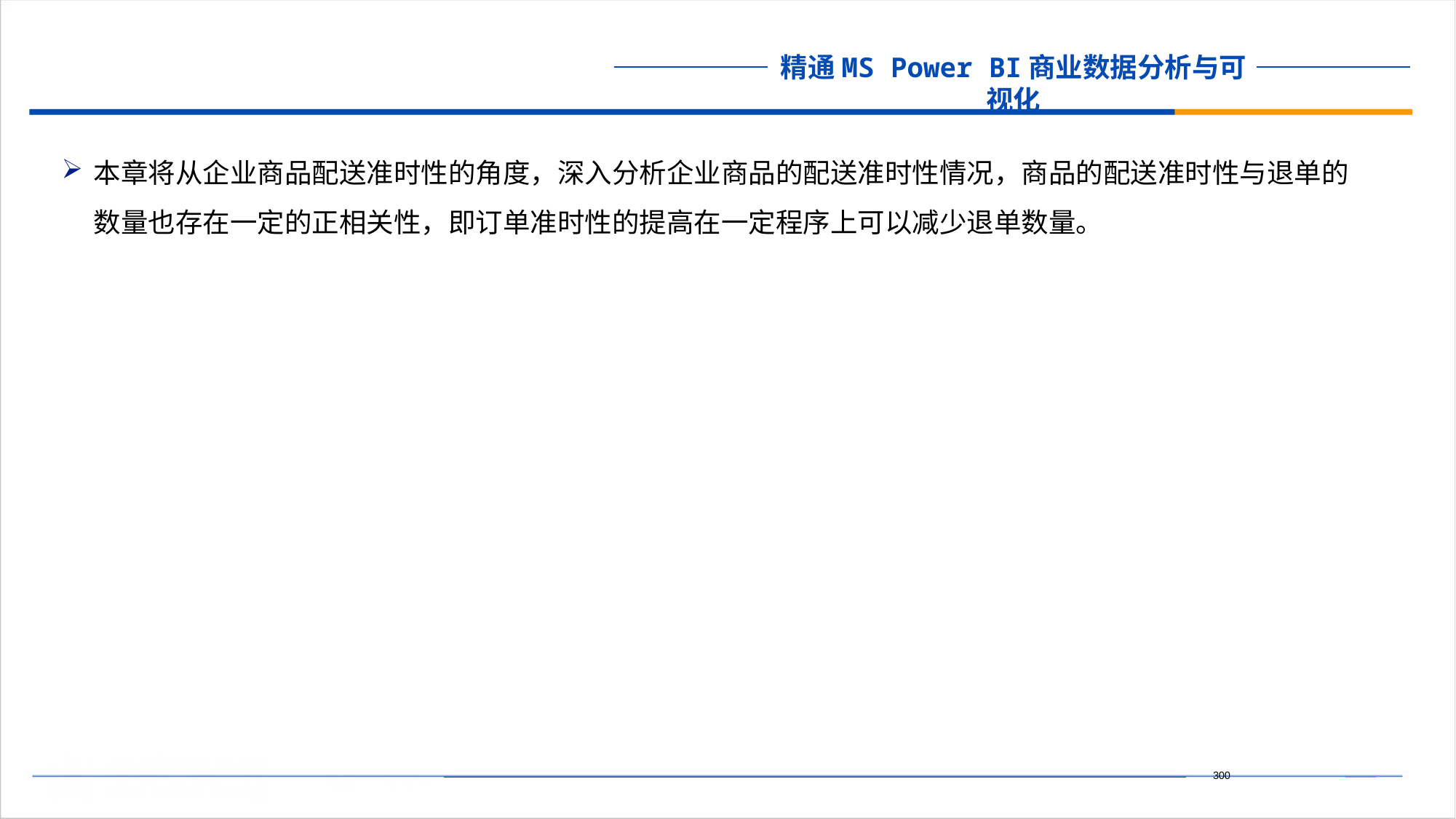

本章将从企业商品配送准时性的角度，深入分析企业商品的配送准时性情况，商品的配送准时性与退单的数量也存在一定的正相关性，即订单准时性的提高在一定程序上可以减少退单数量。